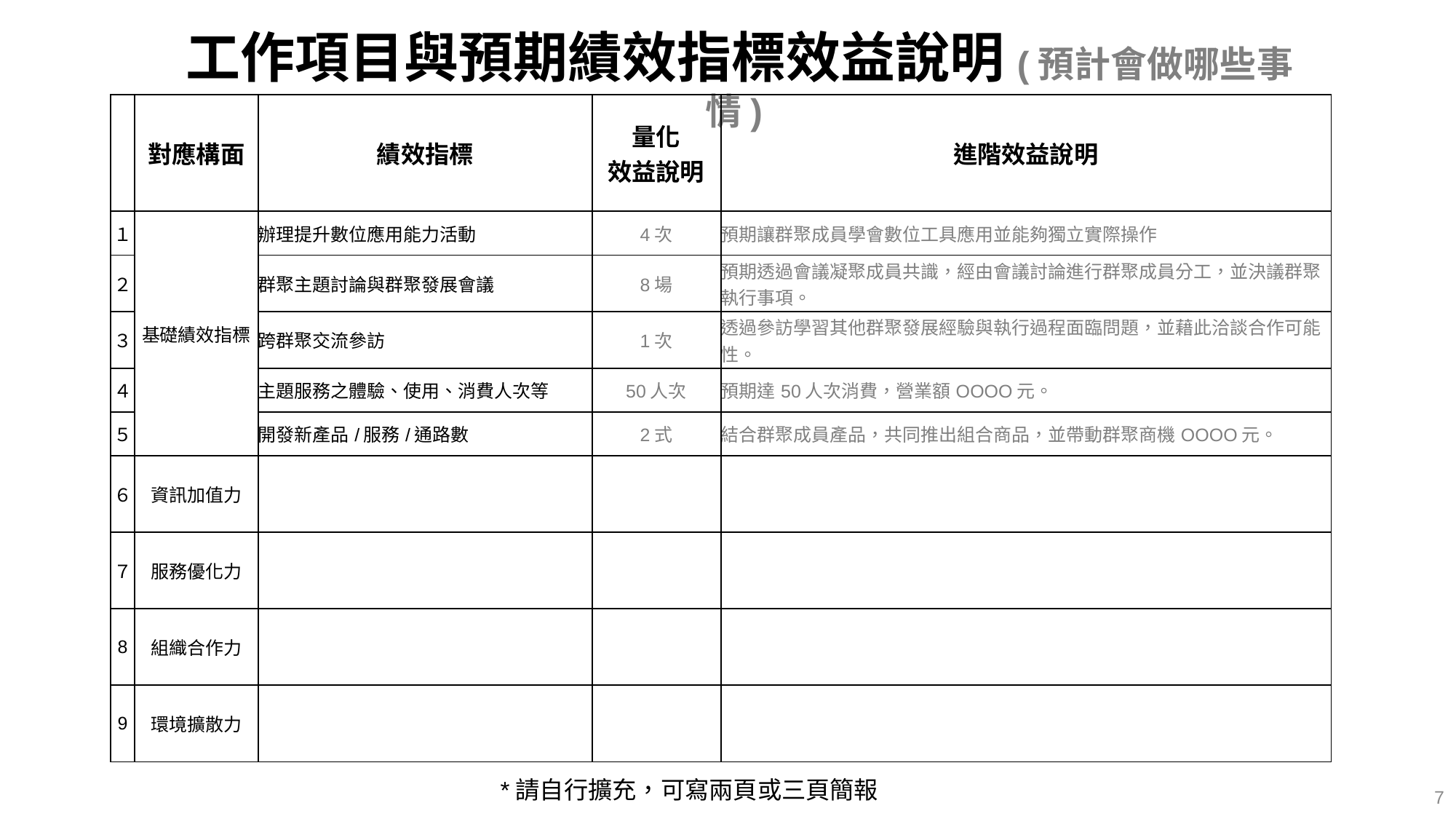

工作項目與預期績效指標效益說明(預計會做哪些事情)
|  | 對應構面 | 績效指標 | 量化 效益說明 | 進階效益說明 |
| --- | --- | --- | --- | --- |
| １ | 基礎績效指標 | 辦理提升數位應用能力活動 | 4次 | 預期讓群聚成員學會數位工具應用並能夠獨立實際操作 |
| ２ |  | 群聚主題討論與群聚發展會議 | 8場 | 預期透過會議凝聚成員共識，經由會議討論進行群聚成員分工，並決議群聚執行事項。 |
| ３ |  | 跨群聚交流參訪 | 1次 | 透過參訪學習其他群聚發展經驗與執行過程面臨問題，並藉此洽談合作可能性。 |
| ４ |  | 主題服務之體驗、使用、消費人次等 | 50人次 | 預期達50人次消費，營業額OOOO元。 |
| ５ |  | 開發新產品/服務/通路數 | 2式 | 結合群聚成員產品，共同推出組合商品，並帶動群聚商機OOOO元。 |
| ６ | 資訊加值力 |  |  |  |
| ７ | 服務優化力 |  |  |  |
| 8 | 組織合作力 |  |  |  |
| 9 | 環境擴散力 |  |  |  |
*請自行擴充，可寫兩頁或三頁簡報